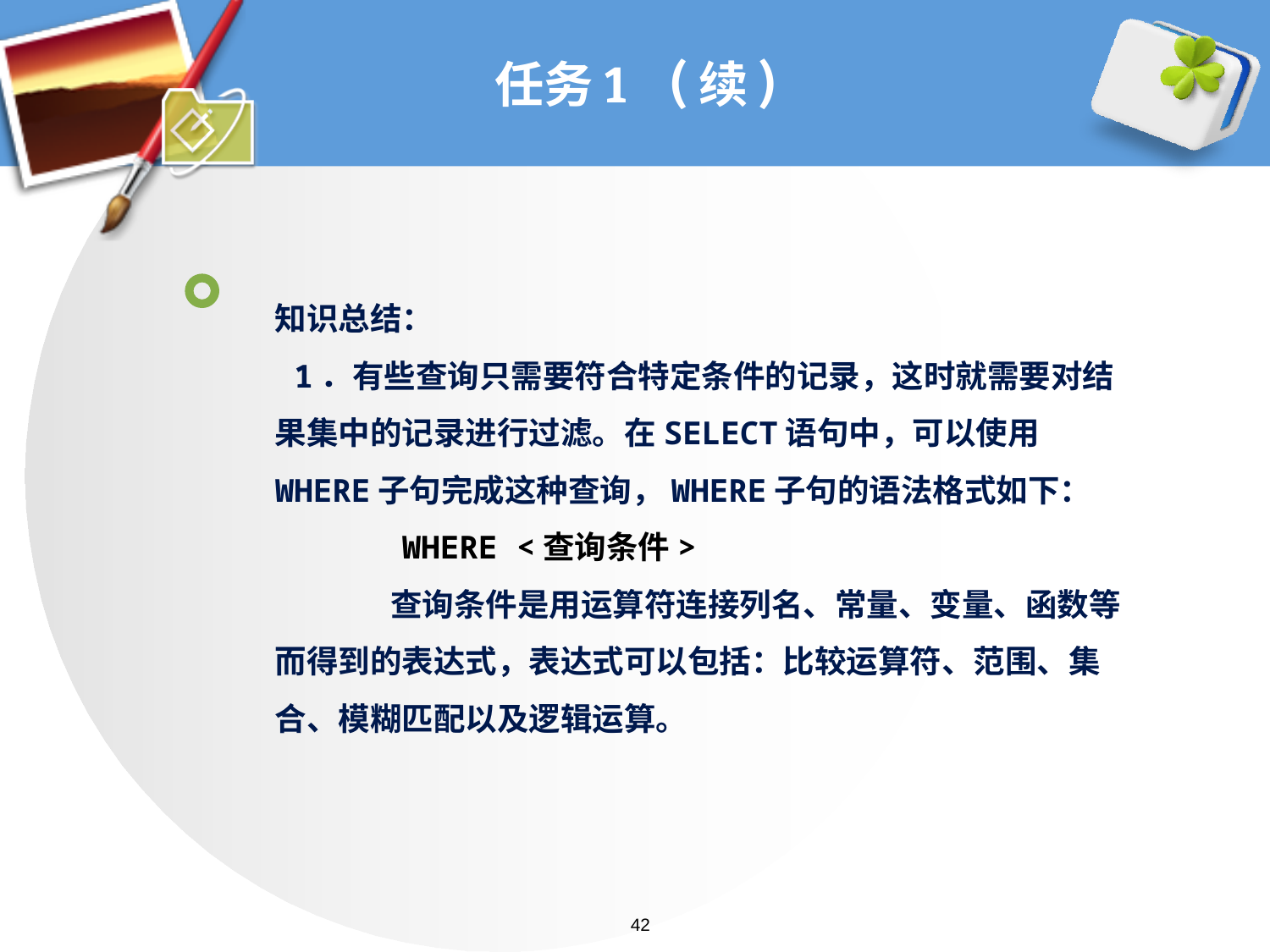

# 任务1     (续)

知识总结：
 1．有些查询只需要符合特定条件的记录，这时就需要对结果集中的记录进行过滤。在SELECT语句中，可以使用WHERE子句完成这种查询，WHERE子句的语法格式如下：
	WHERE <查询条件>
               查询条件是用运算符连接列名、常量、变量、函数等而得到的表达式，表达式可以包括：比较运算符、范围、集合、模糊匹配以及逻辑运算。
42